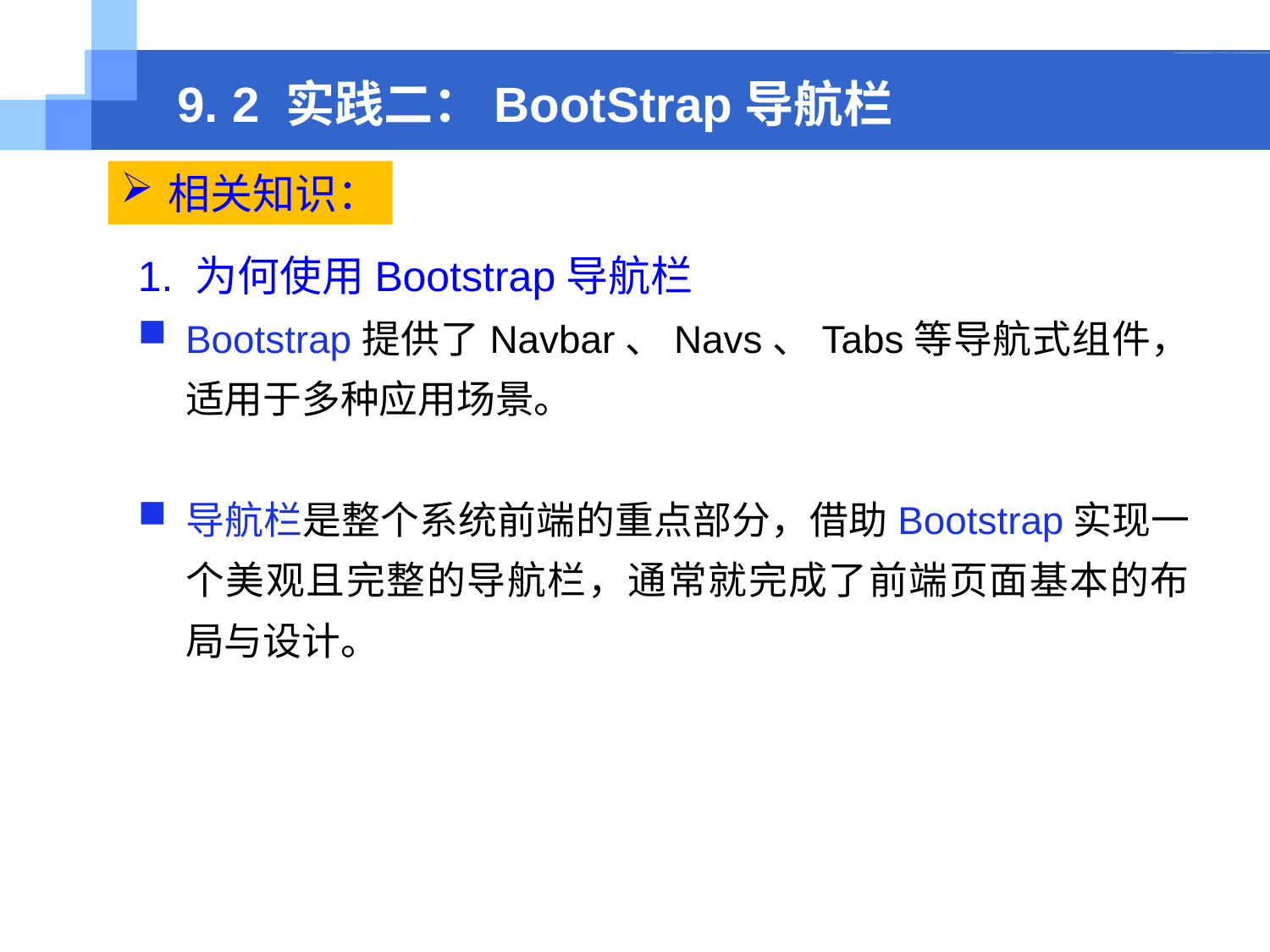

9. 2 实践二：BootStrap导航栏
相关知识：
1. 为何使用Bootstrap导航栏
Bootstrap提供了Navbar、Navs、Tabs等导航式组件，适用于多种应用场景。

导航栏是整个系统前端的重点部分，借助Bootstrap实现一个美观且完整的导航栏，通常就完成了前端页面基本的布局与设计。